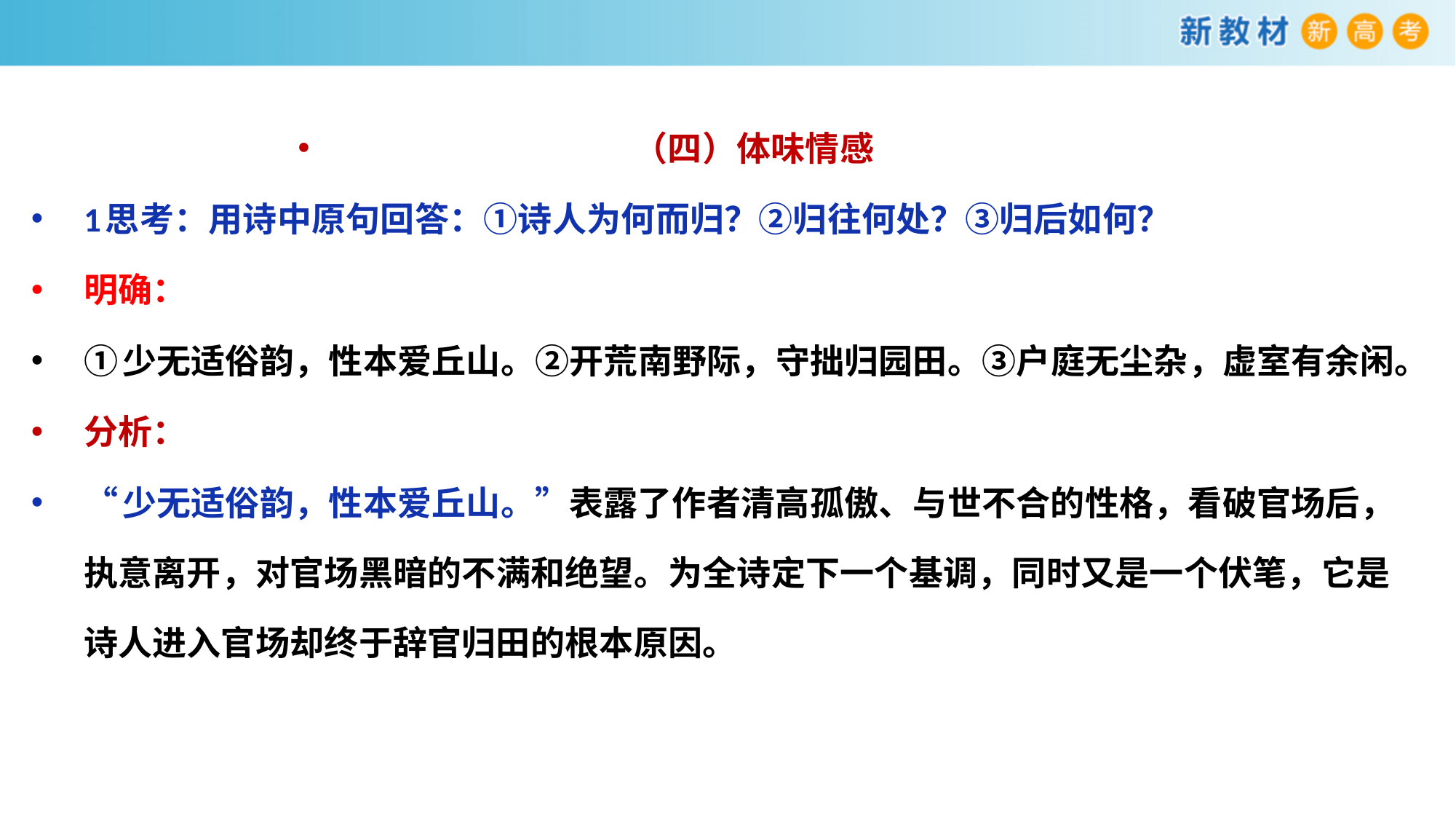

（四）体味情感
1思考：用诗中原句回答：①诗人为何而归？②归往何处？③归后如何？
明确：
①少无适俗韵，性本爱丘山。②开荒南野际，守拙归园田。③户庭无尘杂，虚室有余闲。
分析：
“少无适俗韵，性本爱丘山。”表露了作者清高孤傲、与世不合的性格，看破官场后，执意离开，对官场黑暗的不满和绝望。为全诗定下一个基调，同时又是一个伏笔，它是诗人进入官场却终于辞官归田的根本原因。